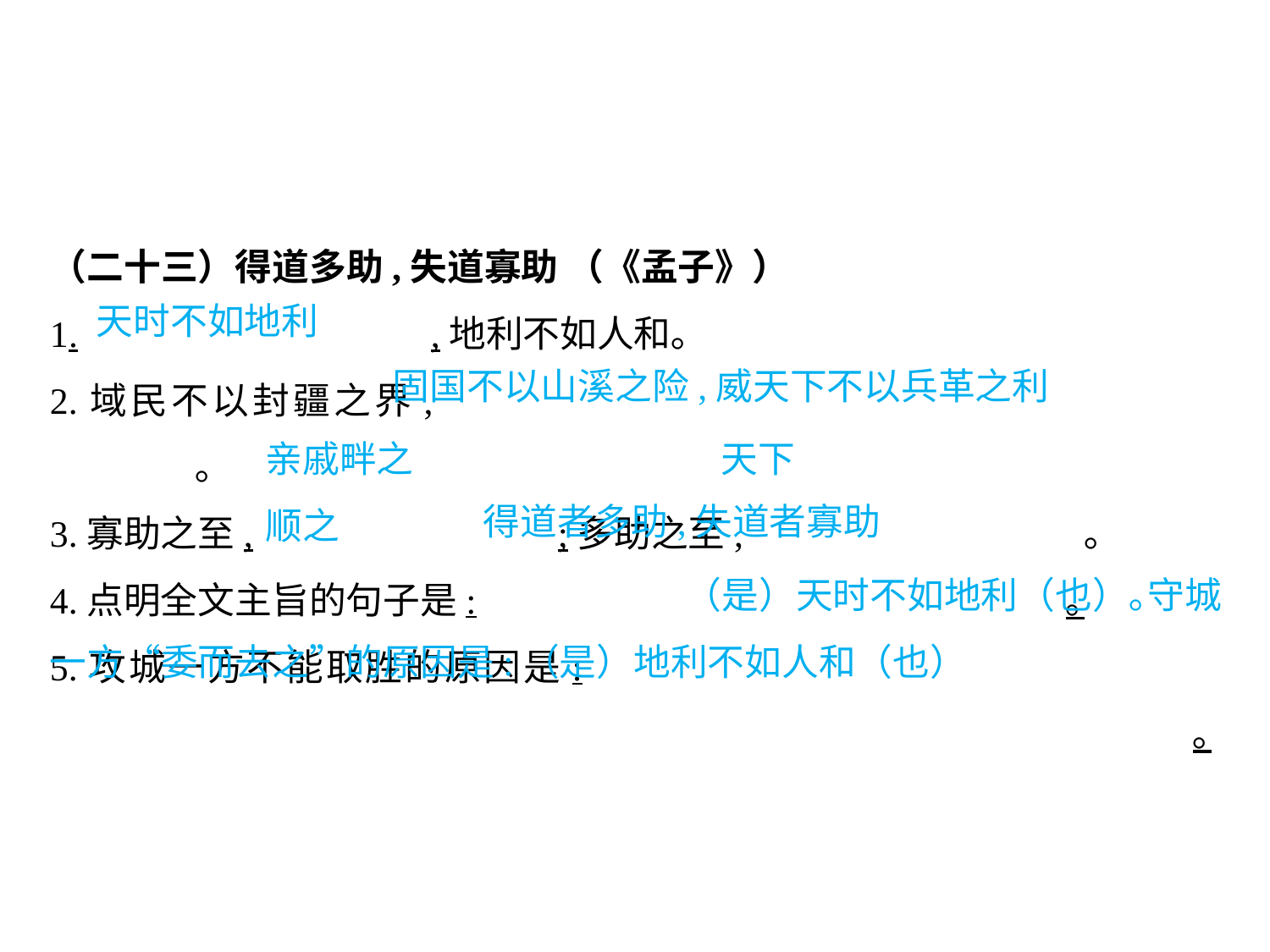

（二十三）得道多助,失道寡助 （《孟子》）
1.			,地利不如人和｡
2.域民不以封疆之界,								 ｡
3.寡助之至,			;多助之至,			 ｡
4.点明全文主旨的句子是:					｡
5.攻城一方不能取胜的原因是:															｡
天时不如地利
固国不以山溪之险,威天下不以兵革之利
亲戚畔之		         天下顺之
得道者多助,失道者寡助
					（是）天时不如地利（也）｡守城一方“委而去之”的原因是:（是）地利不如人和（也）